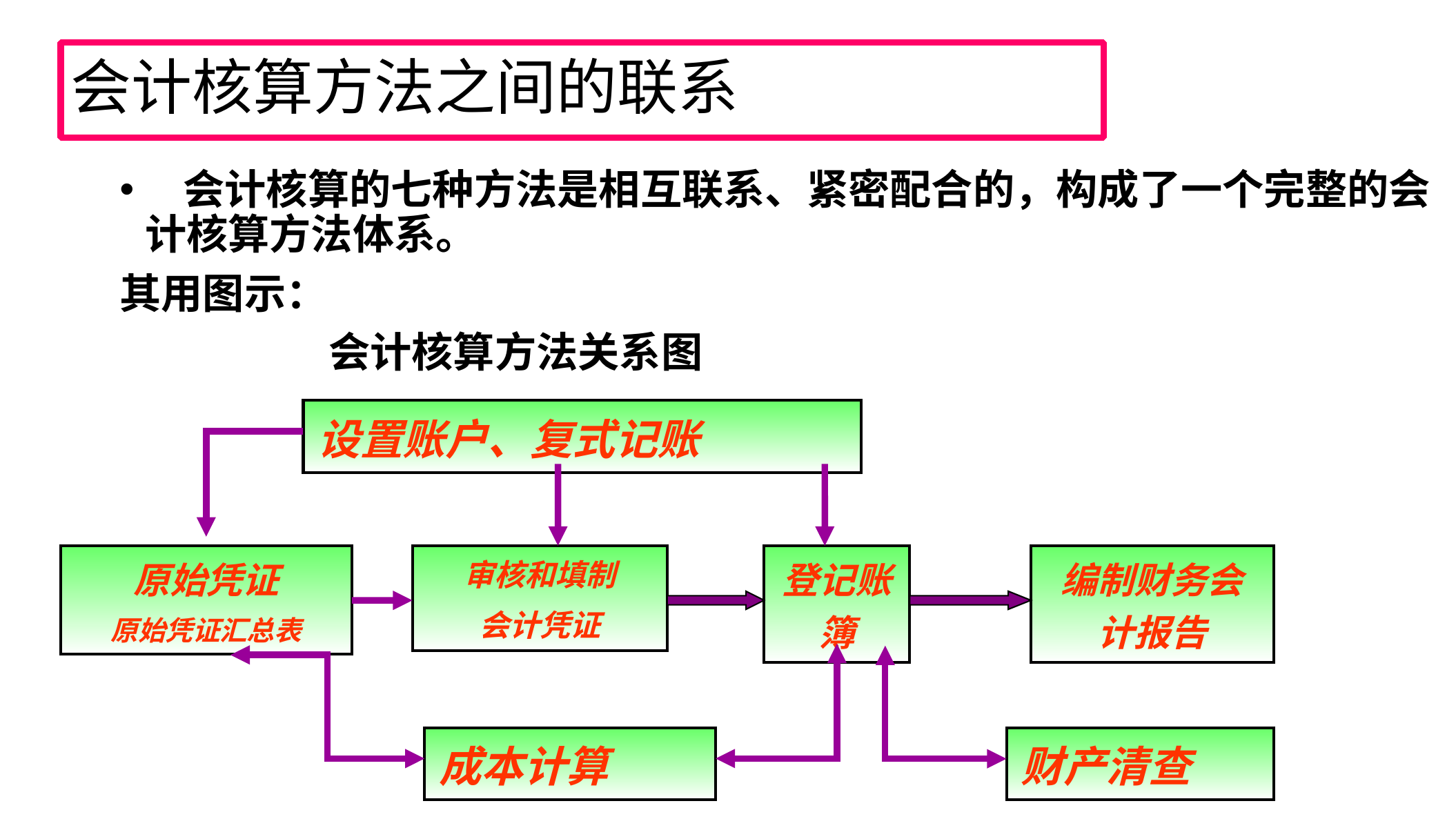

会计核算方法之间的联系
   会计核算的七种方法是相互联系、紧密配合的，构成了一个完整的会计核算方法体系。
其用图示：
                     会计核算方法关系图

| 设置账户、复式记账 |
| --- |

| 原始凭证 原始凭证汇总表 |
| --- |
| 审核和填制 会计凭证 |
| --- |
| 登记账簿 |
| --- |
| 编制财务会计报告 |
| --- |

| 成本计算 |
| --- |
| 财产清查 |
| --- |